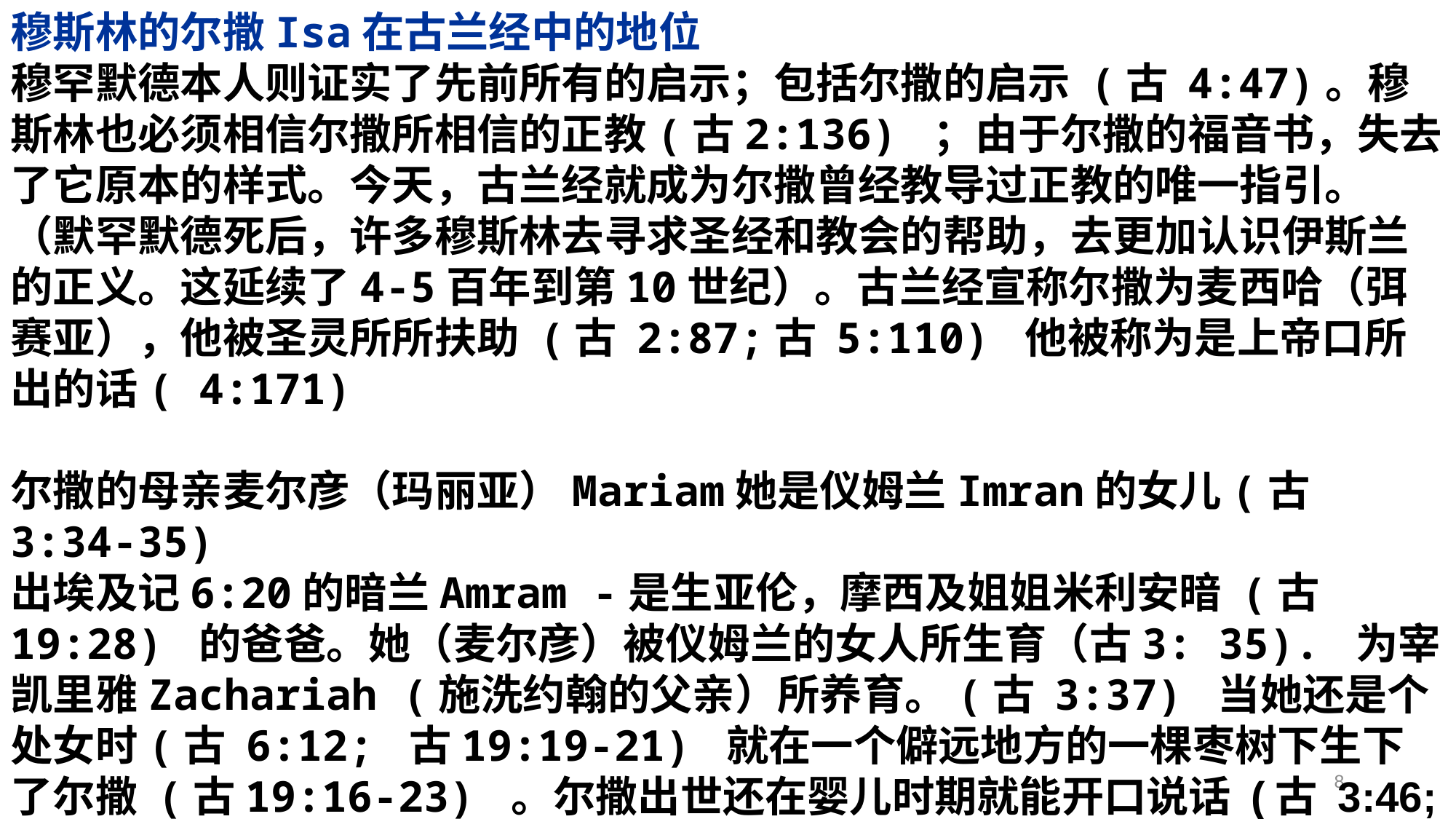

穆斯林的尔撒Isa在古兰经中的地位
穆罕默德本人则证实了先前所有的启示；包括尔撒的启示 (古 4:47)。穆斯林也必须相信尔撒所相信的正教(古2:136) ；由于尔撒的福音书，失去了它原本的样式。今天，古兰经就成为尔撒曾经教导过正教的唯一指引。（默罕默德死后，许多穆斯林去寻求圣经和教会的帮助，去更加认识伊斯兰的正义。这延续了4-5百年到第10世纪）。古兰经宣称尔撒为麦西哈（弭赛亚），他被圣灵所所扶助 (古 2:87;古 5:110) 他被称为是上帝口所出的话( 4:171)

尔撒的母亲麦尔彦（玛丽亚）Mariam她是仪姆兰Imran的女儿(古3:34-35)
出埃及记6:20的暗兰Amram -是生亚伦，摩西及姐姐米利安暗 (古19:28) 的爸爸。她（麦尔彦）被仪姆兰的女人所生育（古3: 35). 为宰凯里雅Zachariah (施洗约翰的父亲）所养育。(古 3:37) 当她还是个处女时(古 6:12; 古19:19-21) 就在一个僻远地方的一棵枣树下生下了尔撒 (古19:16-23) 。尔撒出世还在婴儿时期就能开口说话 (古 3:46; Al-古 5:110; 古 19:30) 他行出了许多奇特的神迹，包括向泥制的鸟吹口气使它变活鸟，医治瞎子，麻疯病人，使死人复活 (古 3:49; 古 5:111) 他预言穆罕默德的来临 (古 61:6)
8